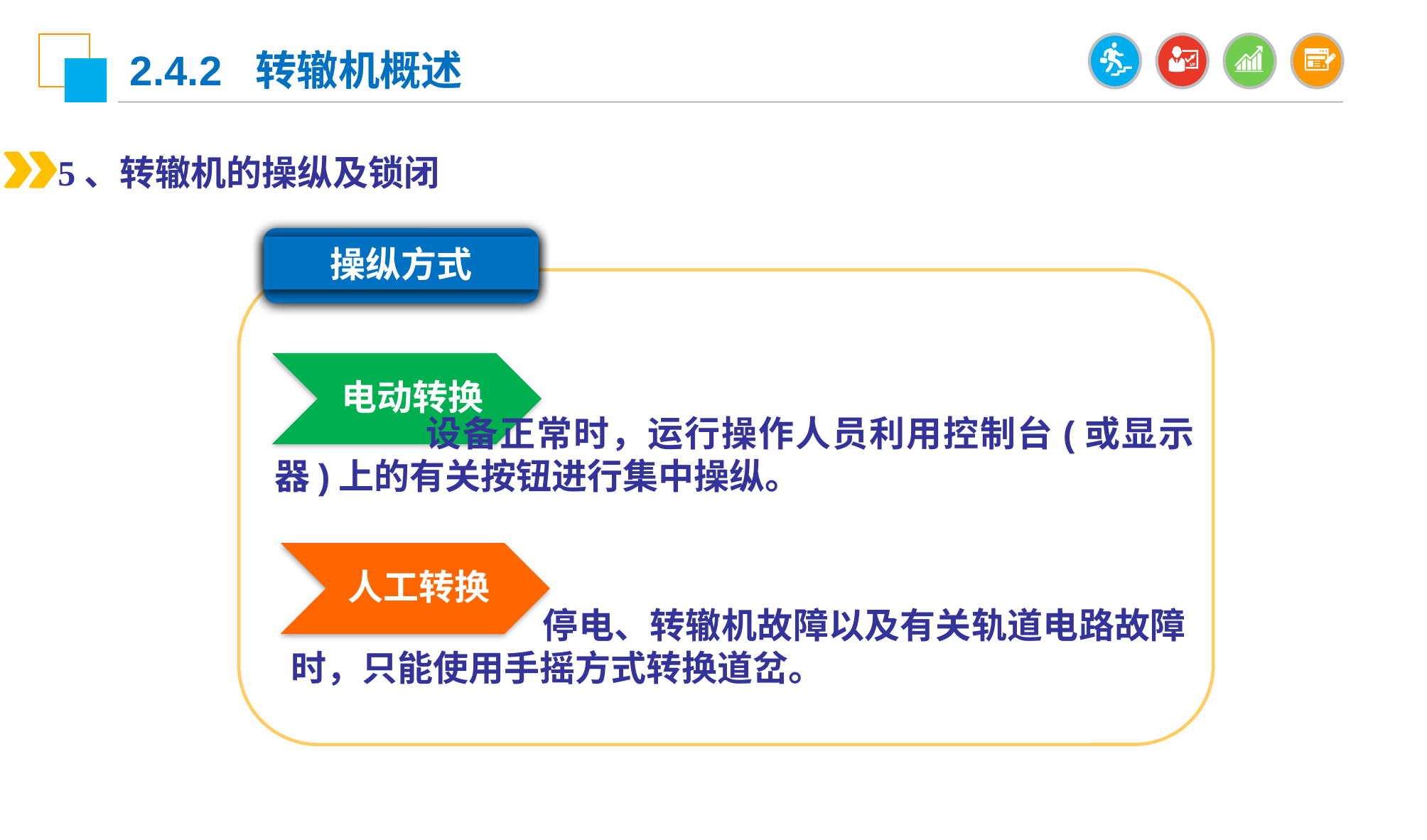

2.4.2  转辙机概述
5、转辙机的操纵及锁闭

操纵方式

电动转换
               设备正常时，运行操作人员利用控制台(或显示器)上的有关按钮进行集中操纵。

人工转换

                                                            停电、转辙机故障以及有关轨道电路故障时，只能使用手摇方式转换道岔。